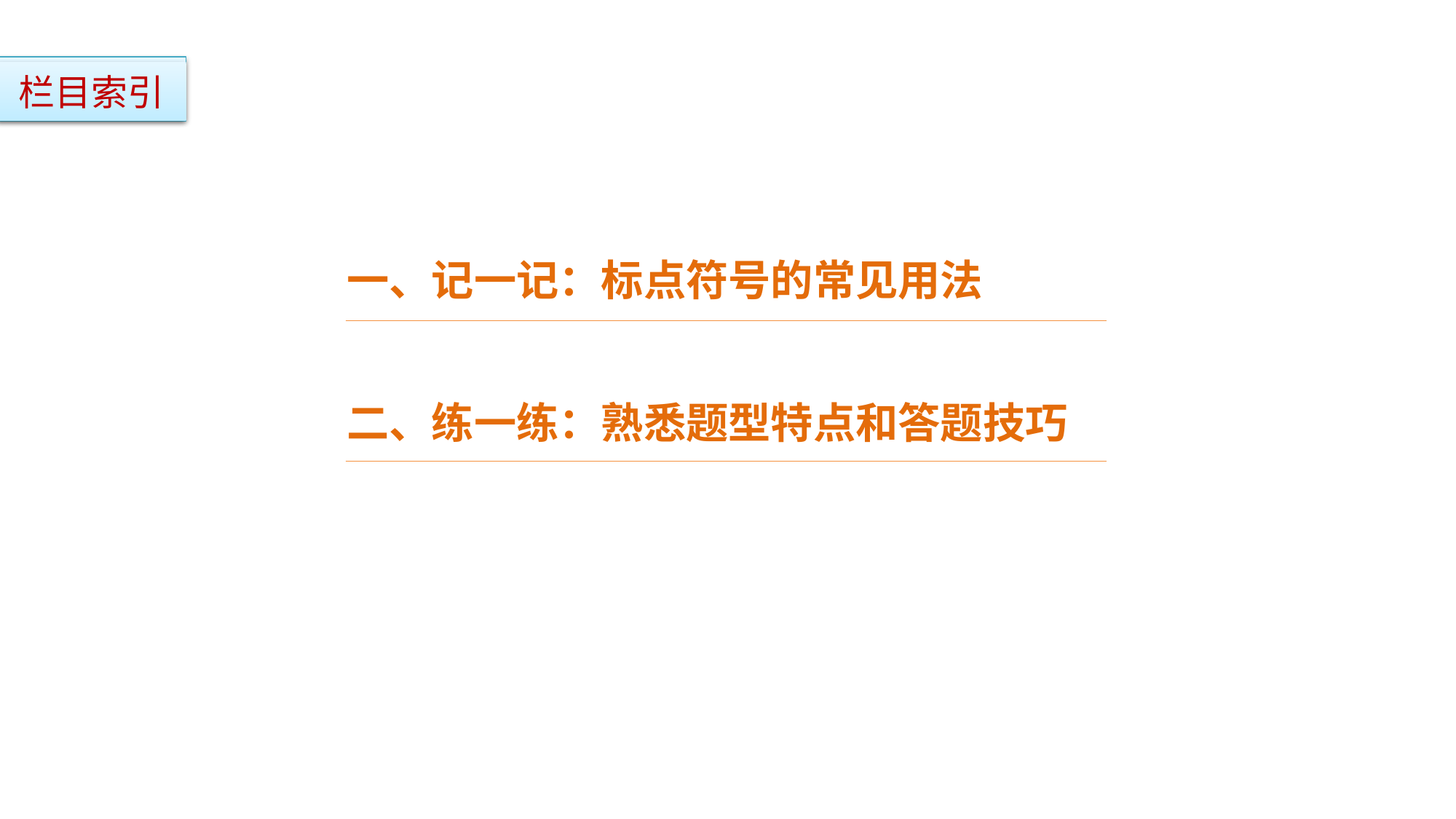

栏目索引
一、记一记：标点符号的常见用法
二、练一练：熟悉题型特点和答题技巧